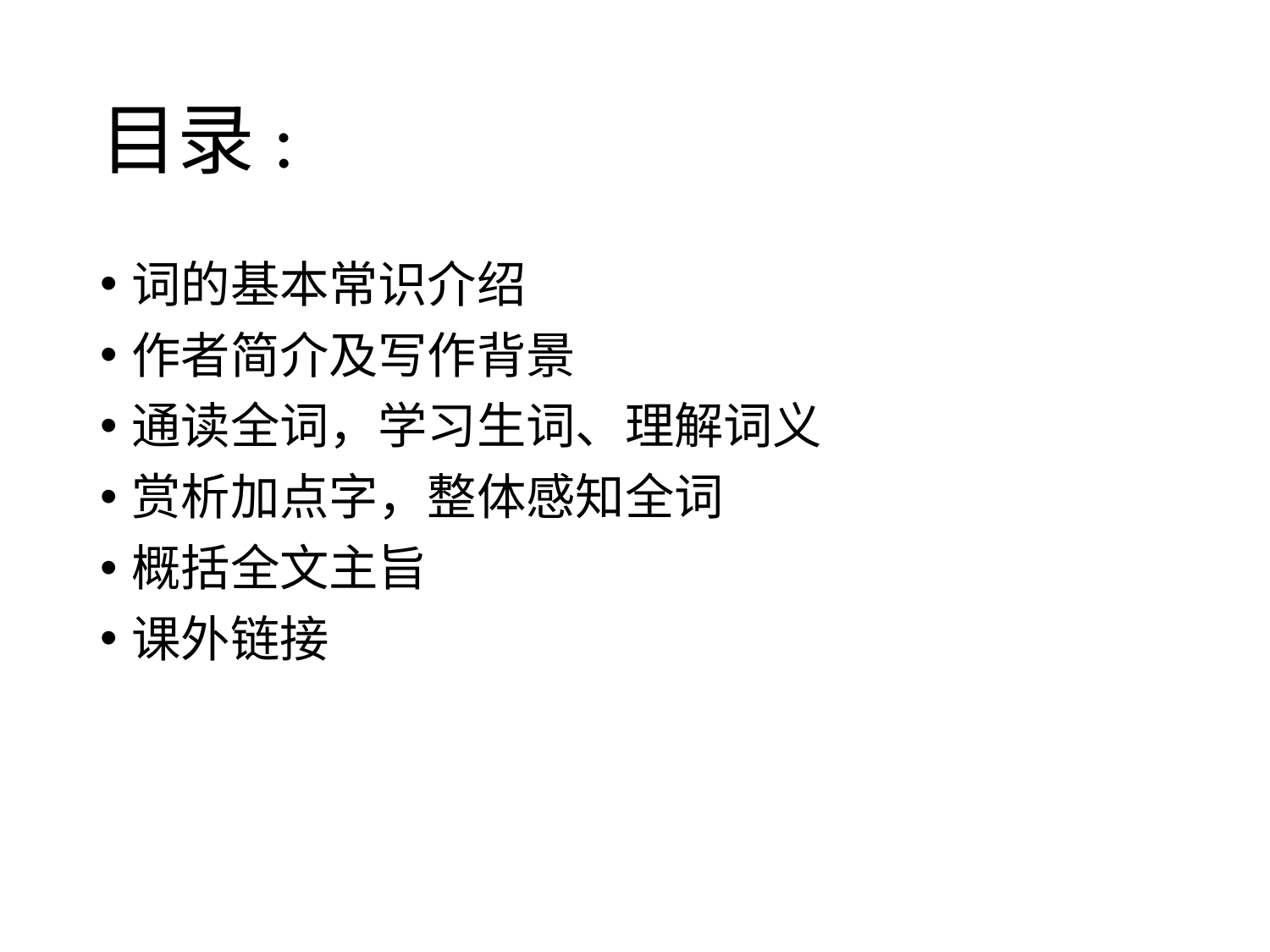

# 目录:
词的基本常识介绍
作者简介及写作背景
通读全词，学习生词、理解词义
赏析加点字，整体感知全词
概括全文主旨
课外链接